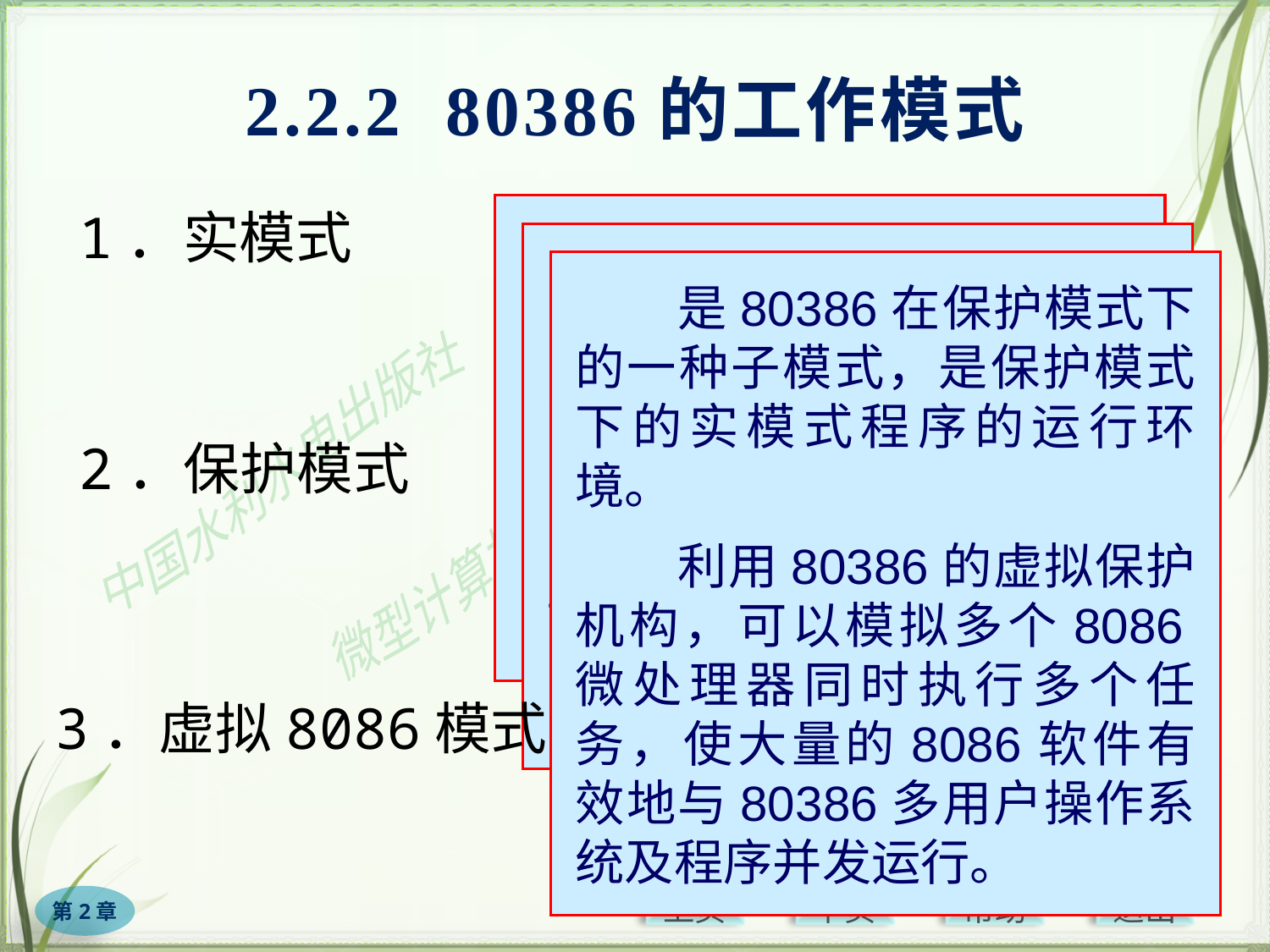

# 2.2.2  80386的工作模式
1．实模式
　　即实地址模式，当80386系统上电启动或复位时，自动进入实模式。
　　实模式相当于高速的8086，只使用32位地址总线的低20位，可寻址的内存空间为1MB。
　　在开机或复位进入实模式完成初始化后，转入保护模式。
　　在保护模式下，80386 的32位地址有效，可寻址4GB物理地址空间及64TB虚拟地址空间，提供多用户、多任务管理机制。
　　是80386在保护模式下的一种子模式，是保护模式下的实模式程序的运行环境。
　　利用80386的虚拟保护机构，可以模拟多个8086微处理器同时执行多个任务，使大量的8086软件有效地与80386多用户操作系统及程序并发运行。
2．保护模式
3．虚拟8086模式